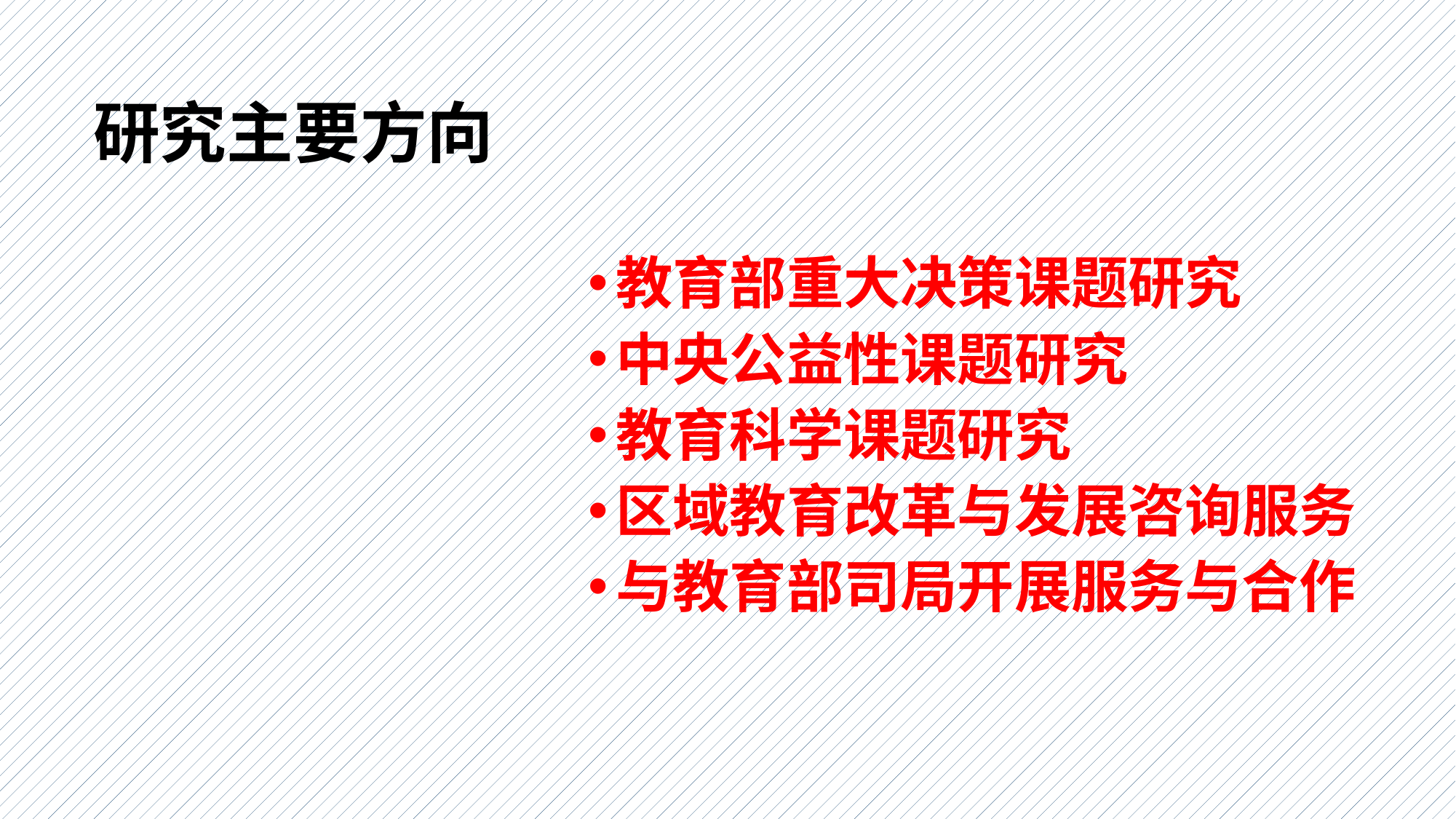

# 研究主要方向
教育部重大决策课题研究
中央公益性课题研究
教育科学课题研究
区域教育改革与发展咨询服务
与教育部司局开展服务与合作